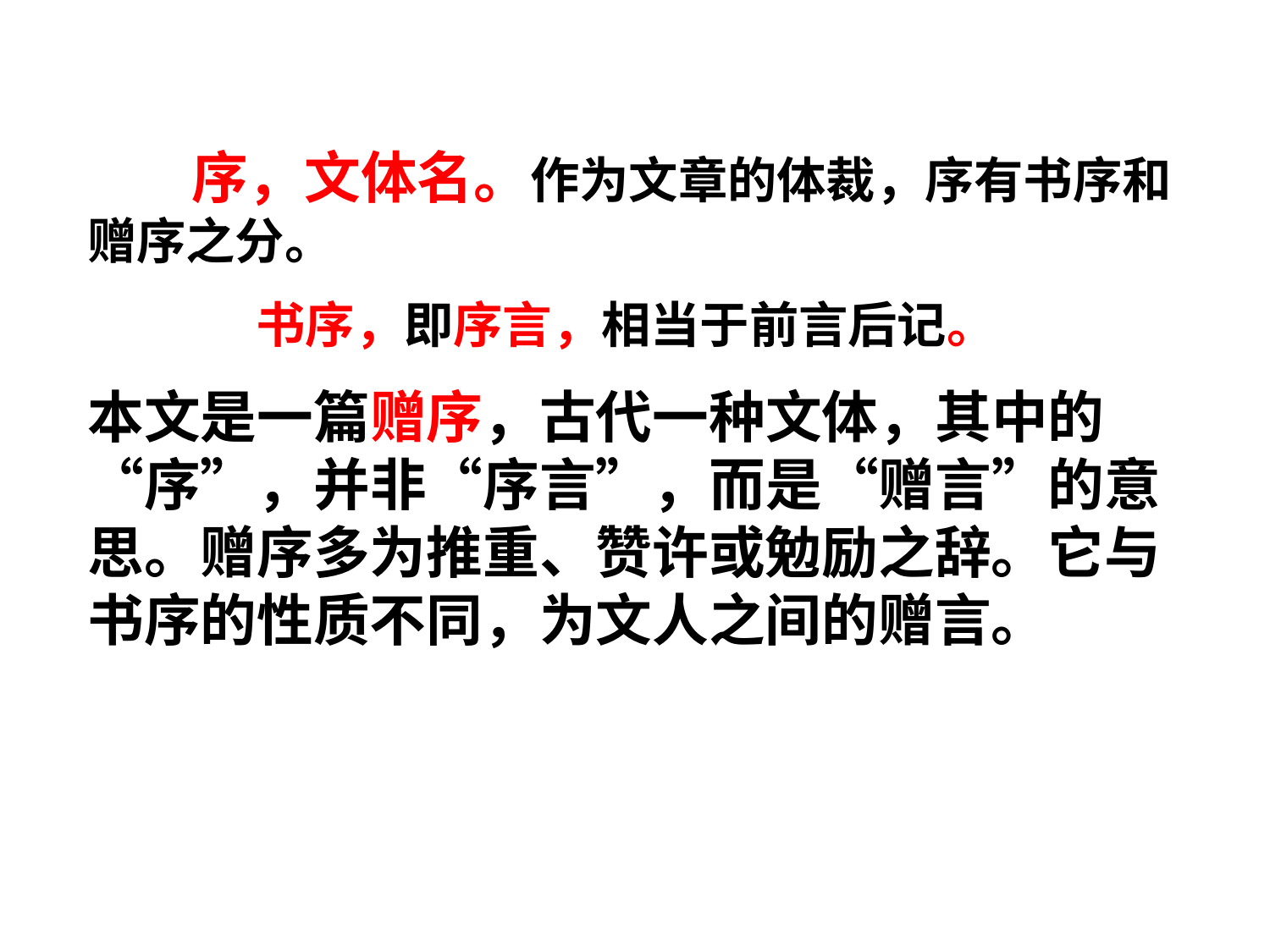

序，文体名。作为文章的体裁，序有书序和赠序之分。
              书序，即序言，相当于前言后记。
本文是一篇赠序，古代一种文体，其中的“序”，并非“序言”，而是“赠言”的意思。赠序多为推重、赞许或勉励之辞。它与书序的性质不同，为文人之间的赠言。